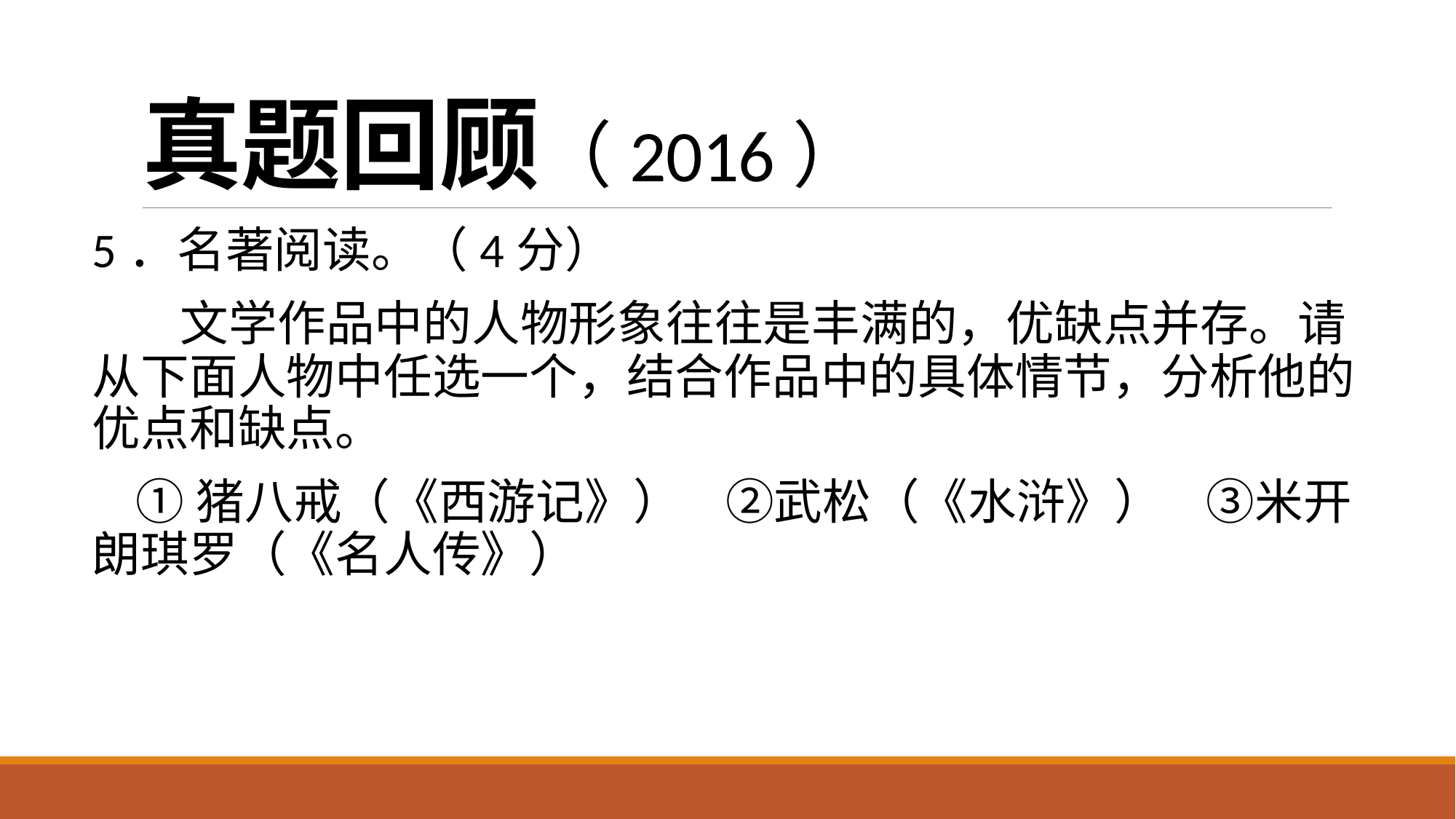

# 真题回顾（2016）
5．名著阅读。（4分）
       文学作品中的人物形象往往是丰满的，优缺点并存。请从下面人物中任选一个，结合作品中的具体情节，分析他的优点和缺点。
    ①猪八戒（《西游记》）    ②武松（《水浒》）    ③米开朗琪罗（《名人传》）